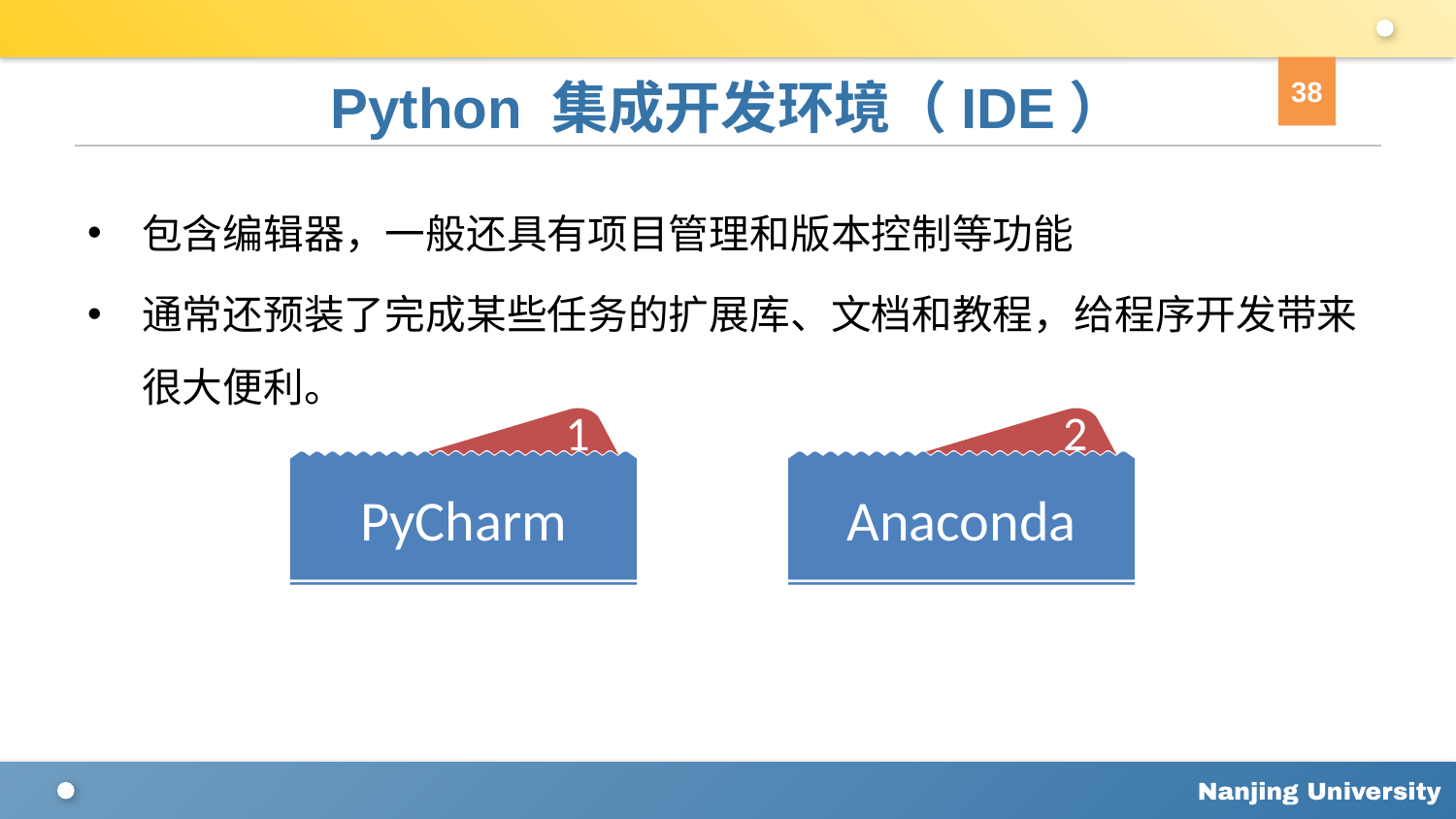

38
# Python 集成开发环境（IDE）
包含编辑器，一般还具有项目管理和版本控制等功能
通常还预装了完成某些任务的扩展库、文档和教程，给程序开发带来很大便利。
1
2
PyCharm
Anaconda